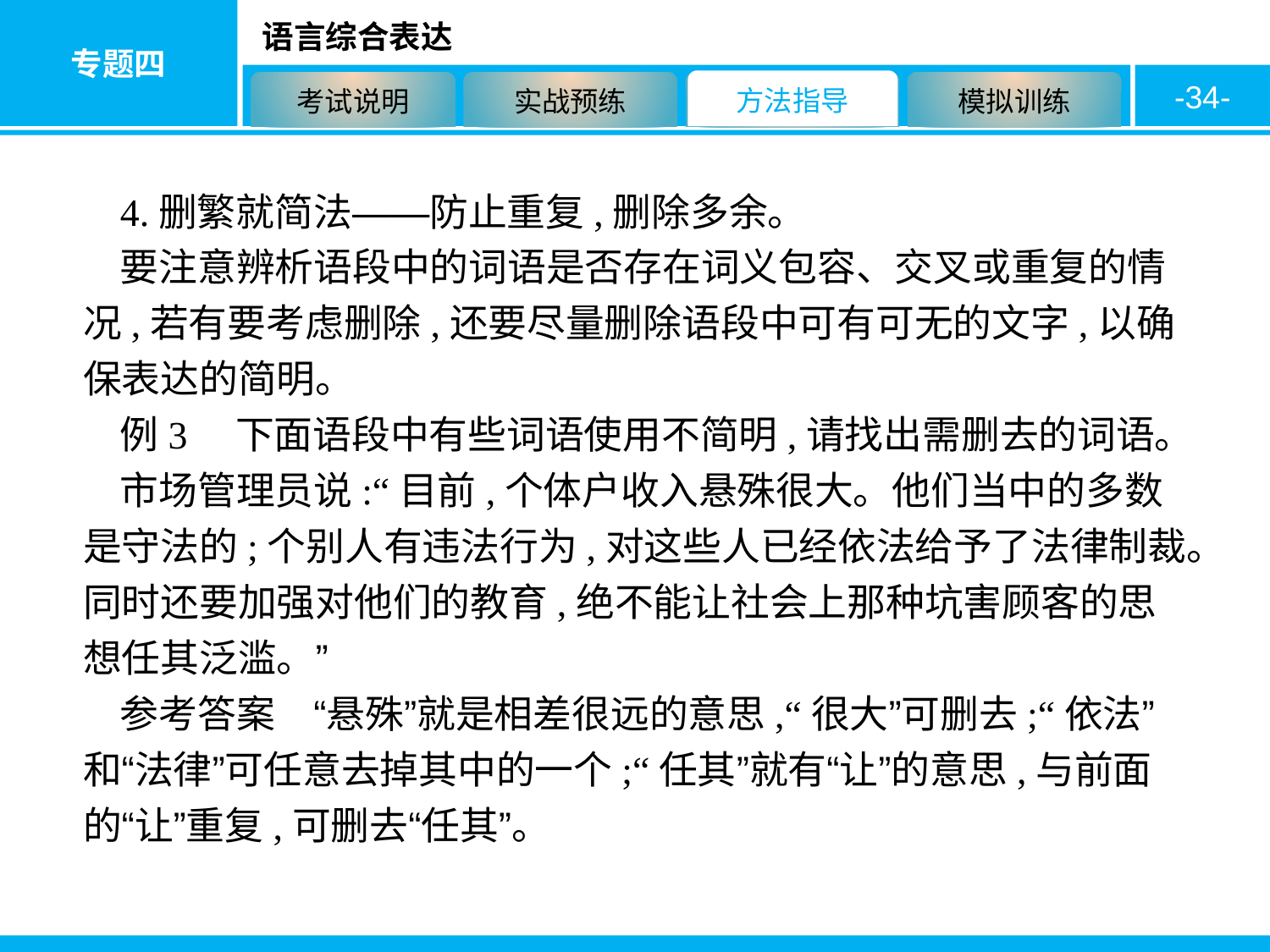

-34-
4.删繁就简法——防止重复,删除多余。
要注意辨析语段中的词语是否存在词义包容、交叉或重复的情况,若有要考虑删除,还要尽量删除语段中可有可无的文字,以确保表达的简明。
例3　下面语段中有些词语使用不简明,请找出需删去的词语。
市场管理员说:“目前,个体户收入悬殊很大。他们当中的多数是守法的;个别人有违法行为,对这些人已经依法给予了法律制裁。同时还要加强对他们的教育,绝不能让社会上那种坑害顾客的思想任其泛滥。”
参考答案　“悬殊”就是相差很远的意思,“很大”可删去;“依法”和“法律”可任意去掉其中的一个;“任其”就有“让”的意思,与前面的“让”重复,可删去“任其”。